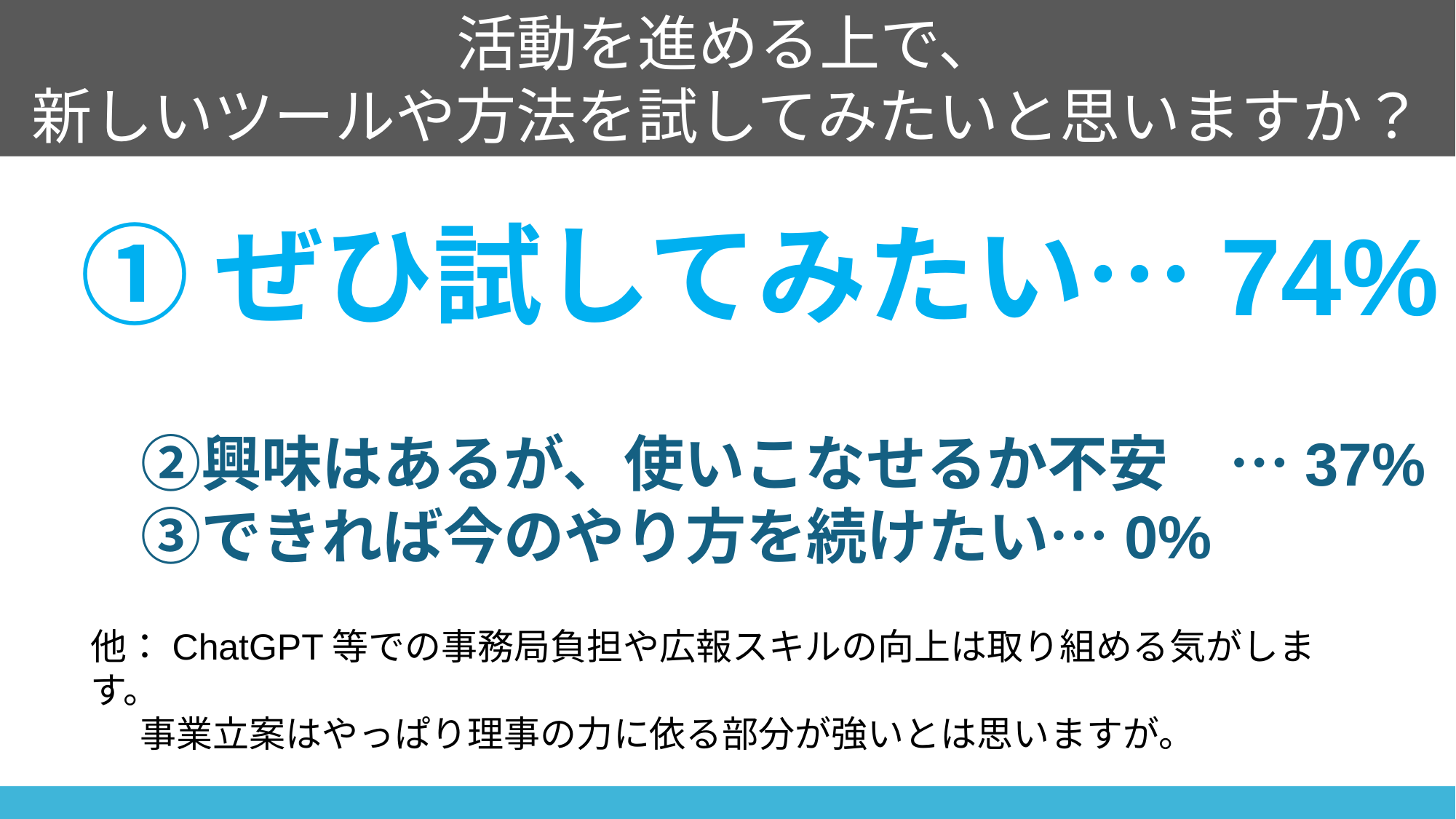

活動を進める上で、
新しいツールや方法を試してみたいと思いますか？
①ぜひ試してみたい…74%

　②興味はあるが、使いこなせるか不安　…37%
　③できれば今のやり方を続けたい…0%
他：ChatGPT等での事務局負担や広報スキルの向上は取り組める気がします。
     事業立案はやっぱり理事の力に依る部分が強いとは思いますが。